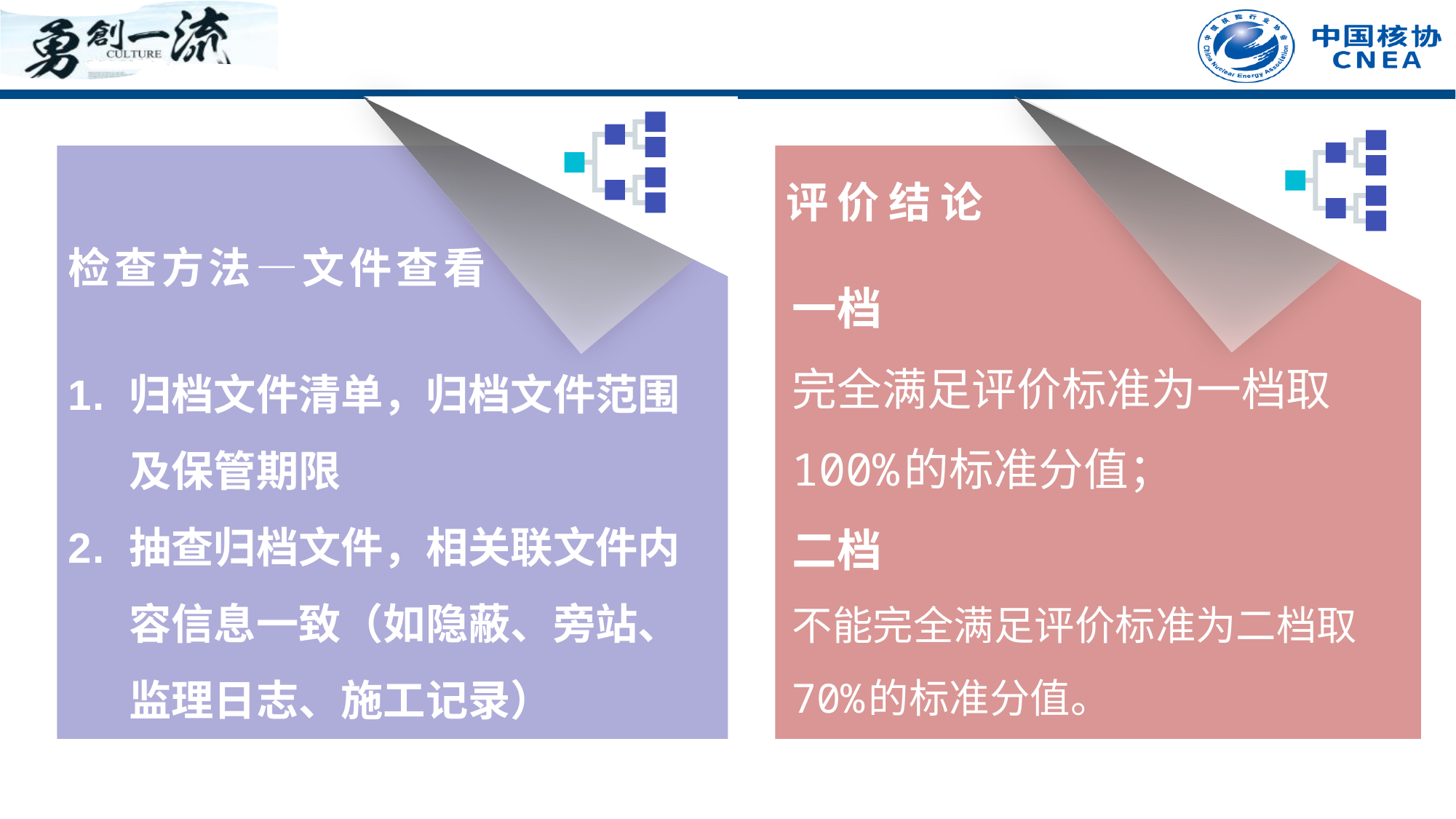

一档
完全满足评价标准为一档取100%的标准分值；
二档
不能完全满足评价标准为二档取70%的标准分值。

评价结论
检查方法—文件查看

归档文件清单，归档文件范围及保管期限
抽查归档文件，相关联文件内容信息一致（如隐蔽、旁站、监理日志、施工记录）